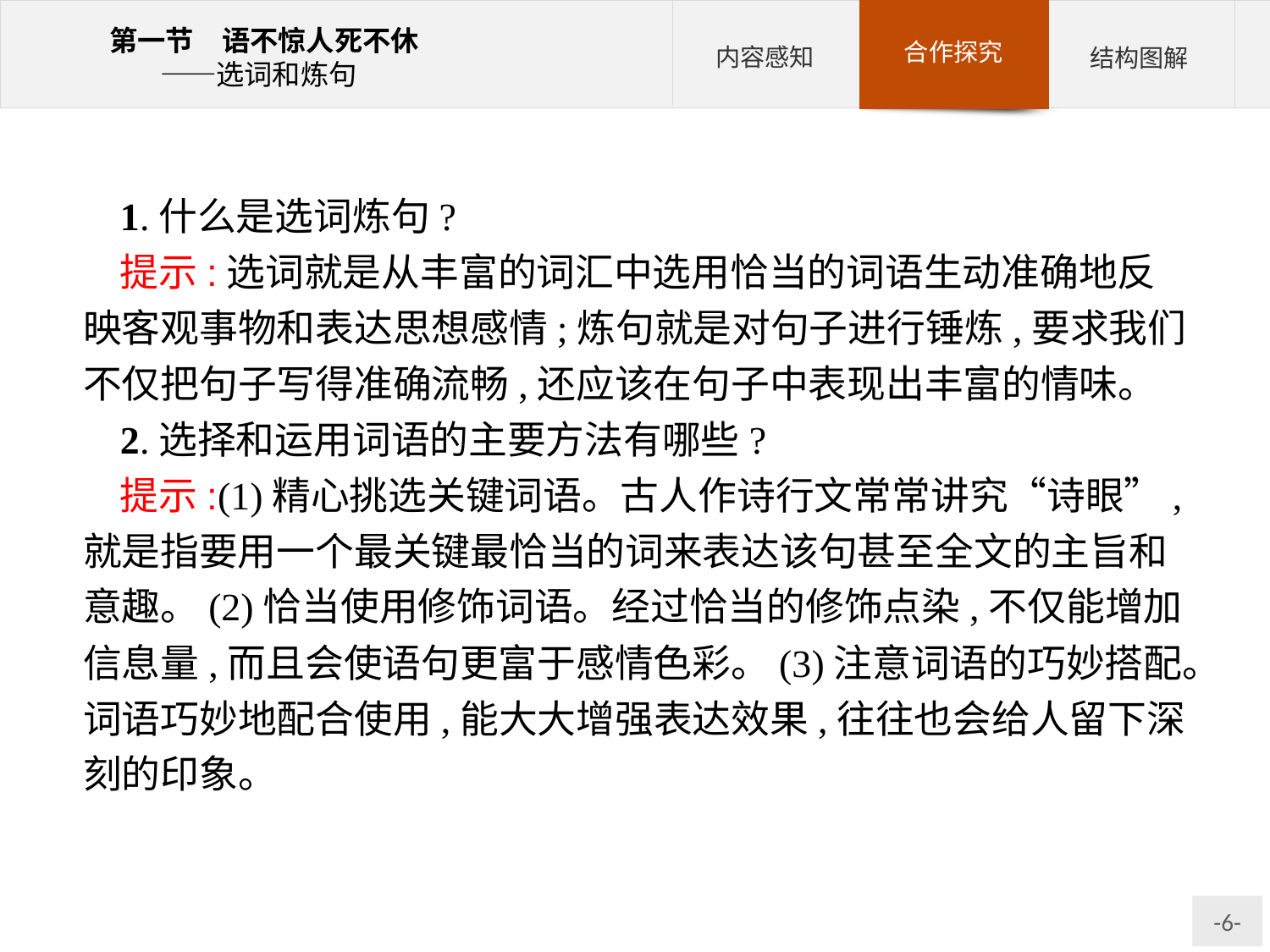

1.什么是选词炼句?
提示:选词就是从丰富的词汇中选用恰当的词语生动准确地反映客观事物和表达思想感情;炼句就是对句子进行锤炼,要求我们不仅把句子写得准确流畅,还应该在句子中表现出丰富的情味。
2.选择和运用词语的主要方法有哪些?
提示:(1)精心挑选关键词语。古人作诗行文常常讲究“诗眼”,就是指要用一个最关键最恰当的词来表达该句甚至全文的主旨和意趣。(2)恰当使用修饰词语。经过恰当的修饰点染,不仅能增加信息量,而且会使语句更富于感情色彩。(3)注意词语的巧妙搭配。词语巧妙地配合使用,能大大增强表达效果,往往也会给人留下深刻的印象。